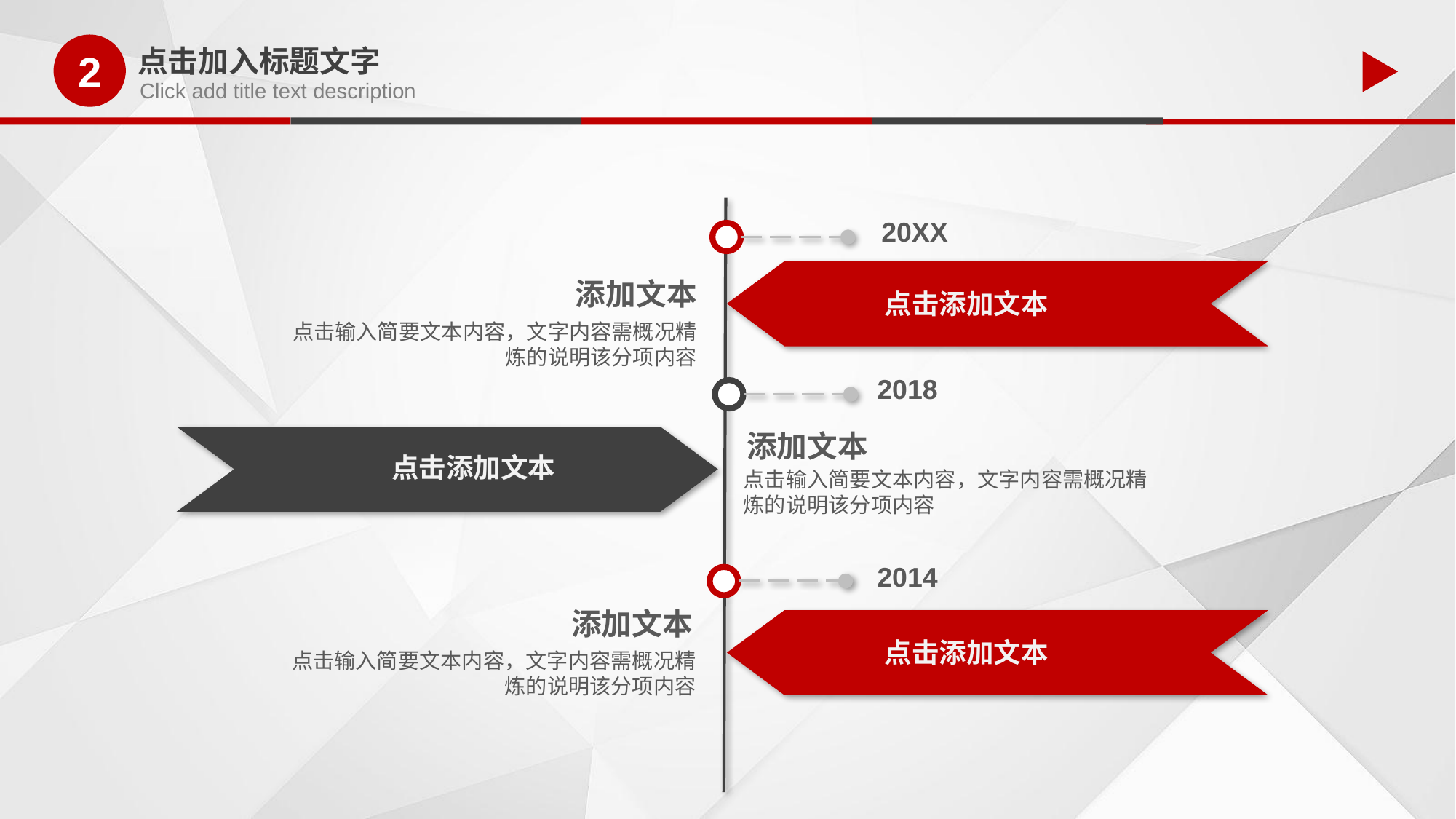

2
点击加入标题文字
Click add title text description

20XX

点击添加文本
添加文本
点击输入简要文本内容，文字内容需概况精炼的说明该分项内容
2018

添加文本

点击添加文本
点击输入简要文本内容，文字内容需概况精炼的说明该分项内容
2014

添加文本

点击添加文本
点击输入简要文本内容，文字内容需概况精炼的说明该分项内容